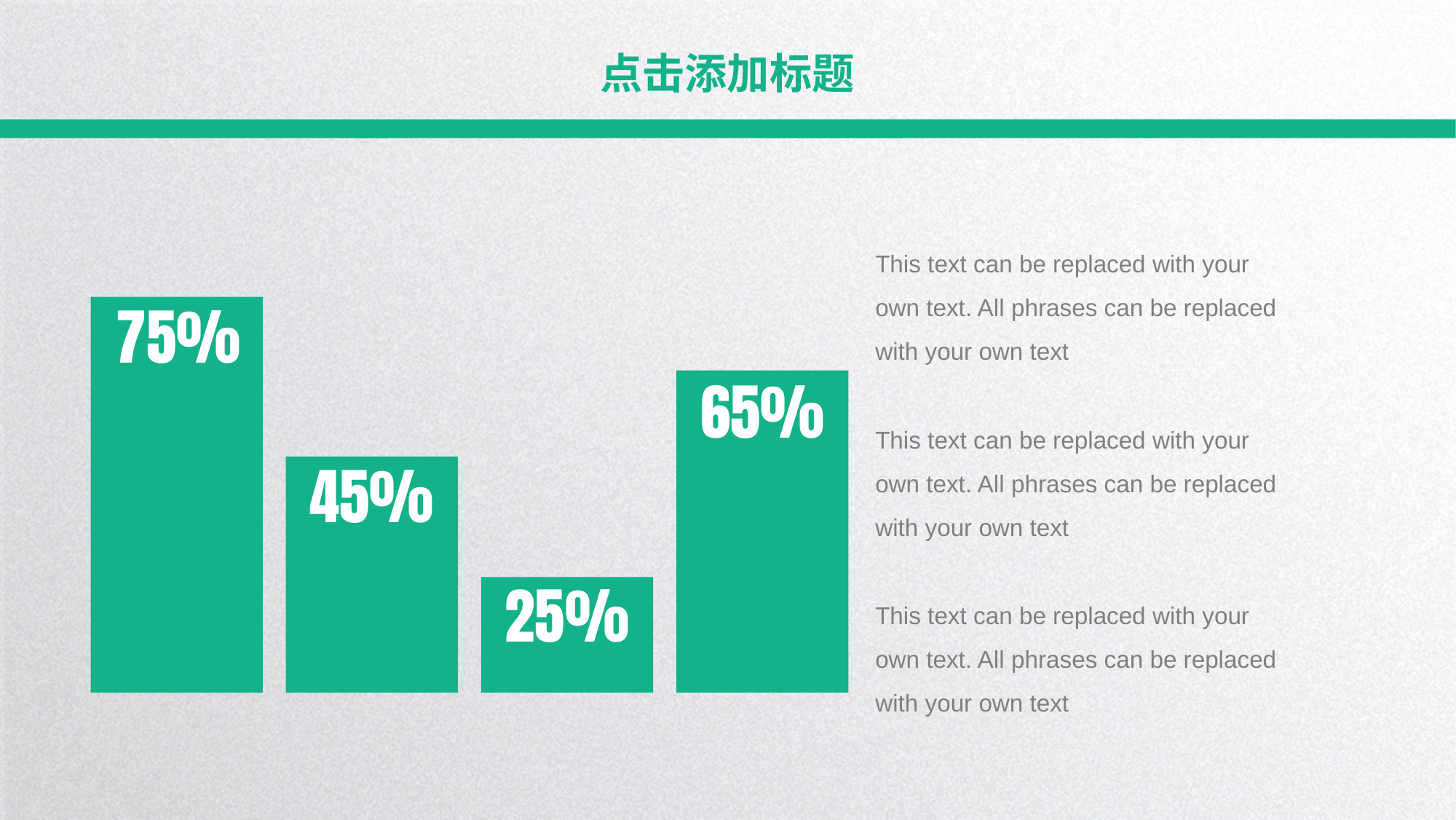

点击添加标题

This text can be replaced with your own text. All phrases can be replaced with your own text

75%

65%
This text can be replaced with your own text. All phrases can be replaced with your own text

45%
25%

This text can be replaced with your own text. All phrases can be replaced with your own text